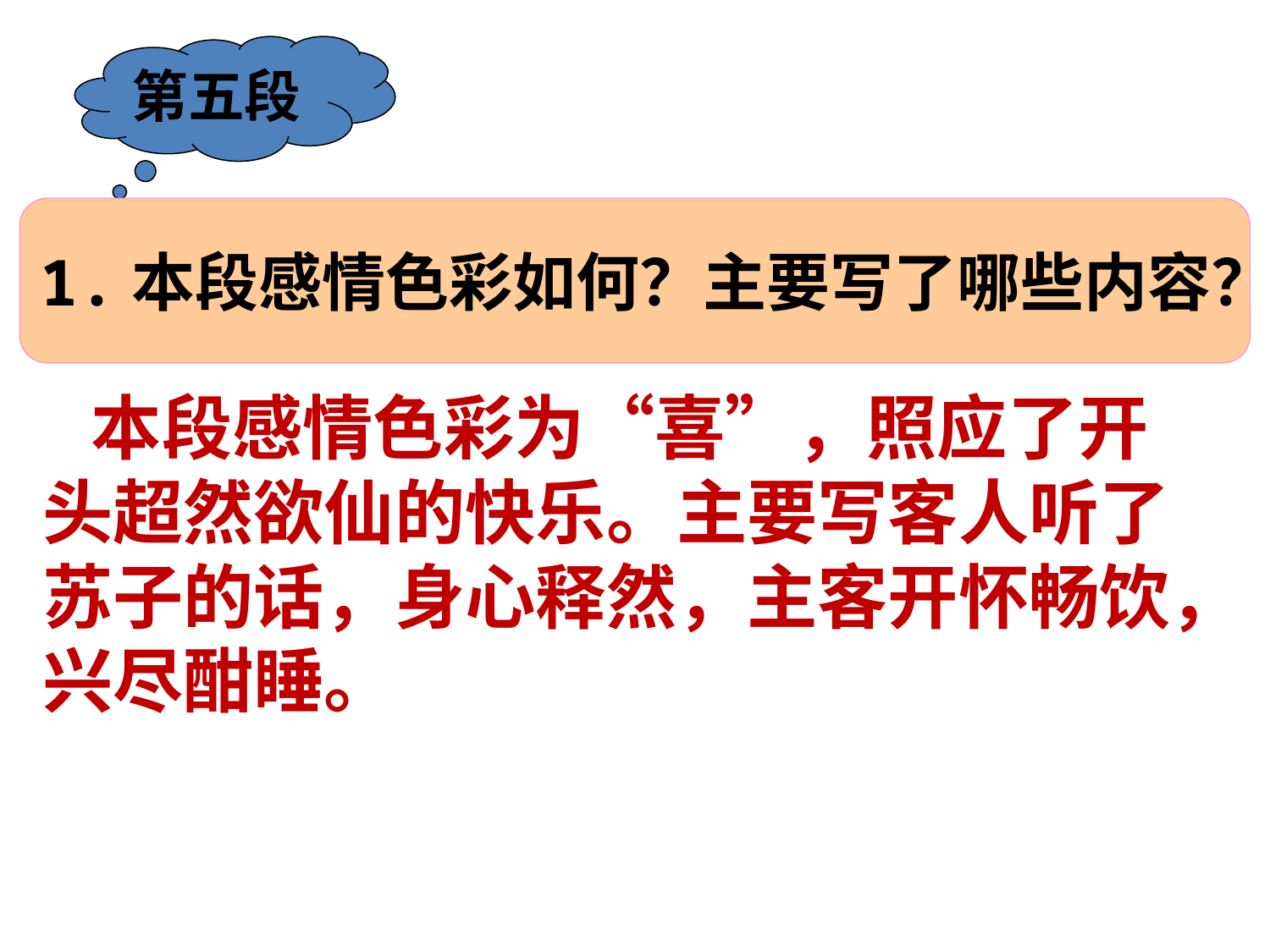

第五段
1.本段感情色彩如何？主要写了哪些内容？
  本段感情色彩为“喜”，照应了开头超然欲仙的快乐。主要写客人听了苏子的话，身心释然，主客开怀畅饮，兴尽酣睡。